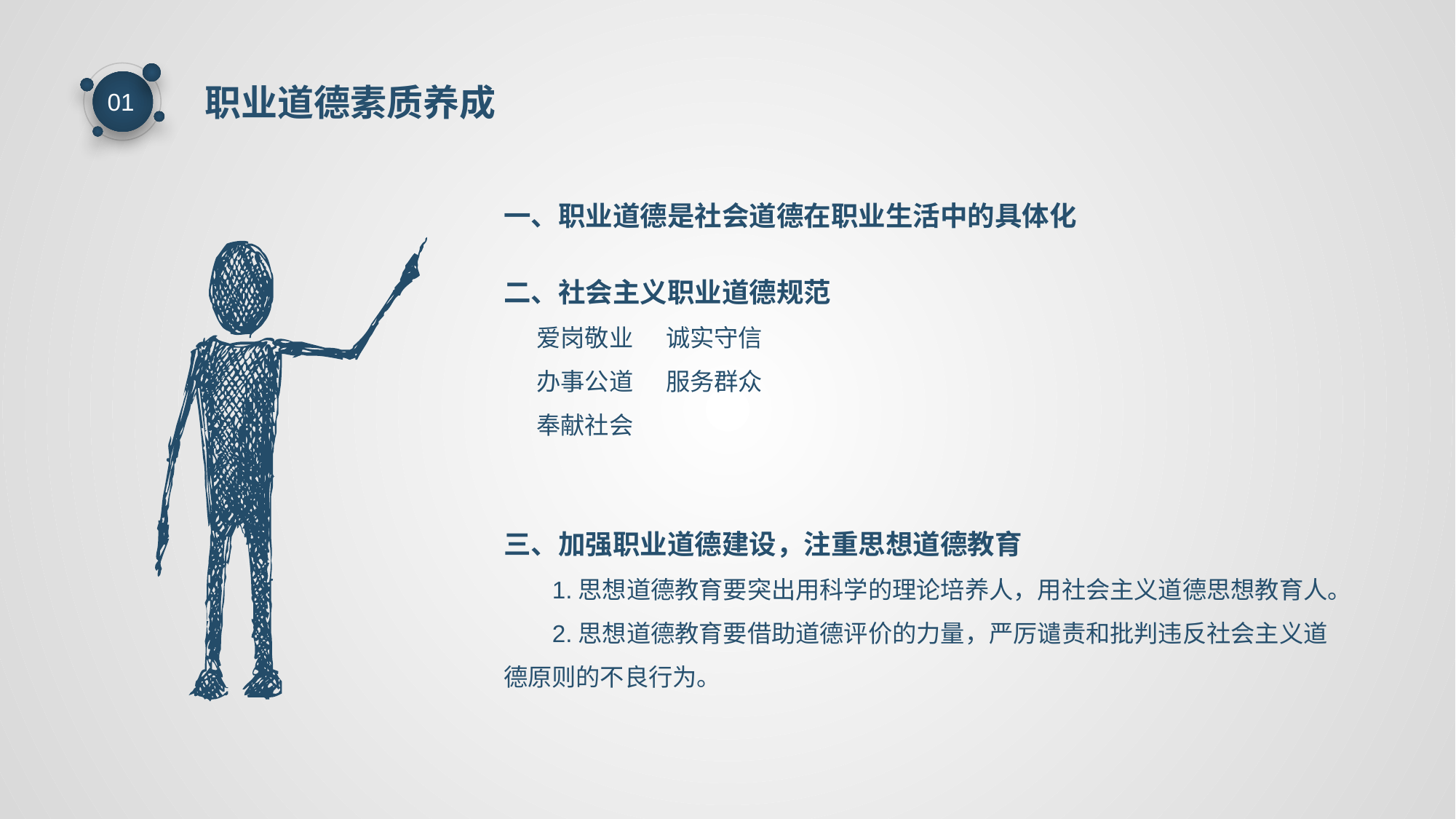

职业道德素质养成
01
一、职业道德是社会道德在职业生活中的具体化

二、社会主义职业道德规范
     爱岗敬业      诚实守信
     办事公道      服务群众
     奉献社会
三、加强职业道德建设，注重思想道德教育
1.思想道德教育要突出用科学的理论培养人，用社会主义道德思想教育人。
2.思想道德教育要借助道德评价的力量，严厉谴责和批判违反社会主义道德原则的不良行为。